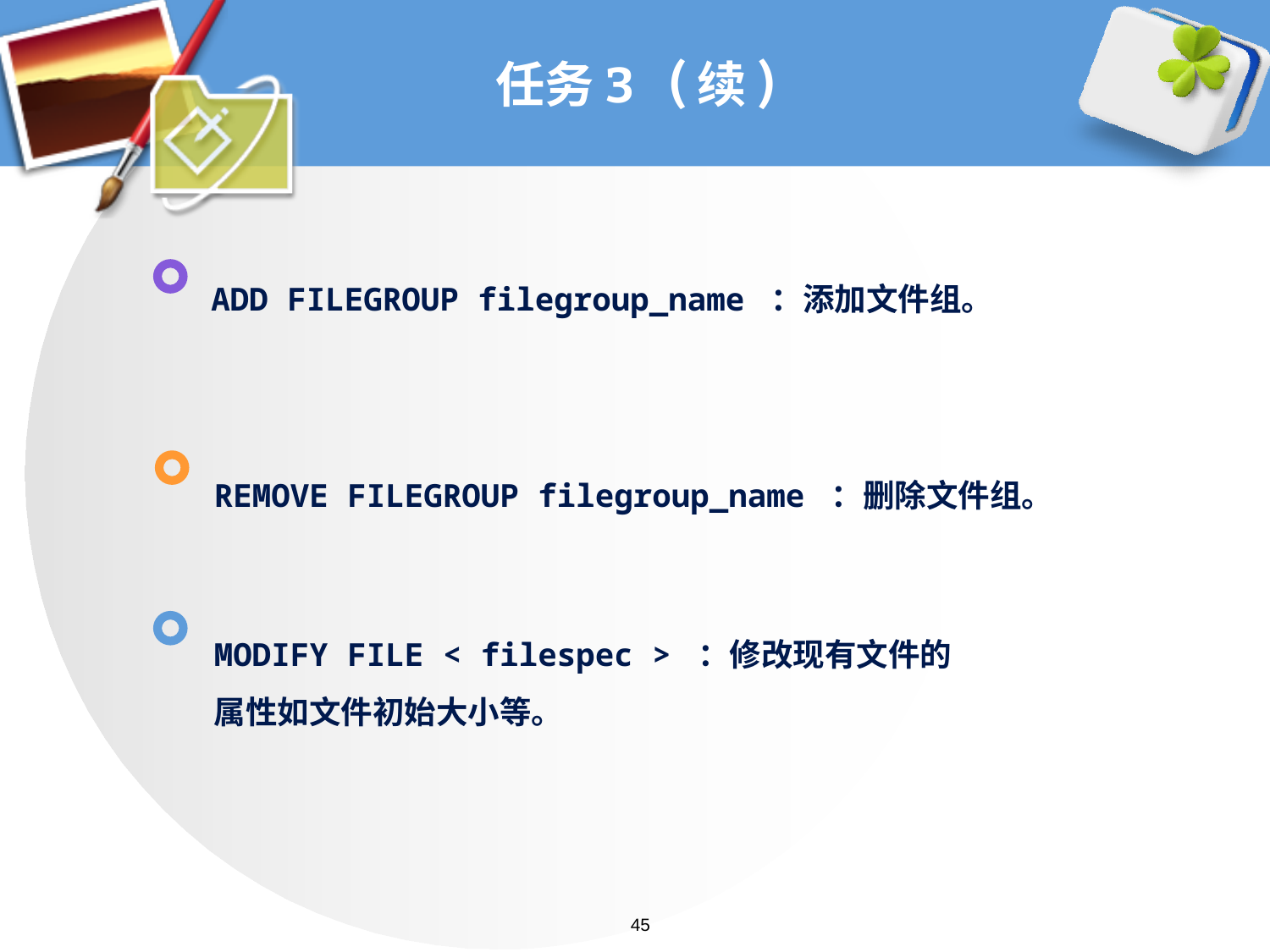

# 任务3    (续)
ADD FILEGROUP filegroup_name ：添加文件组。

REMOVE FILEGROUP filegroup_name ：删除文件组。
MODIFY FILE < filespec > ：修改现有文件的
属性如文件初始大小等。

45